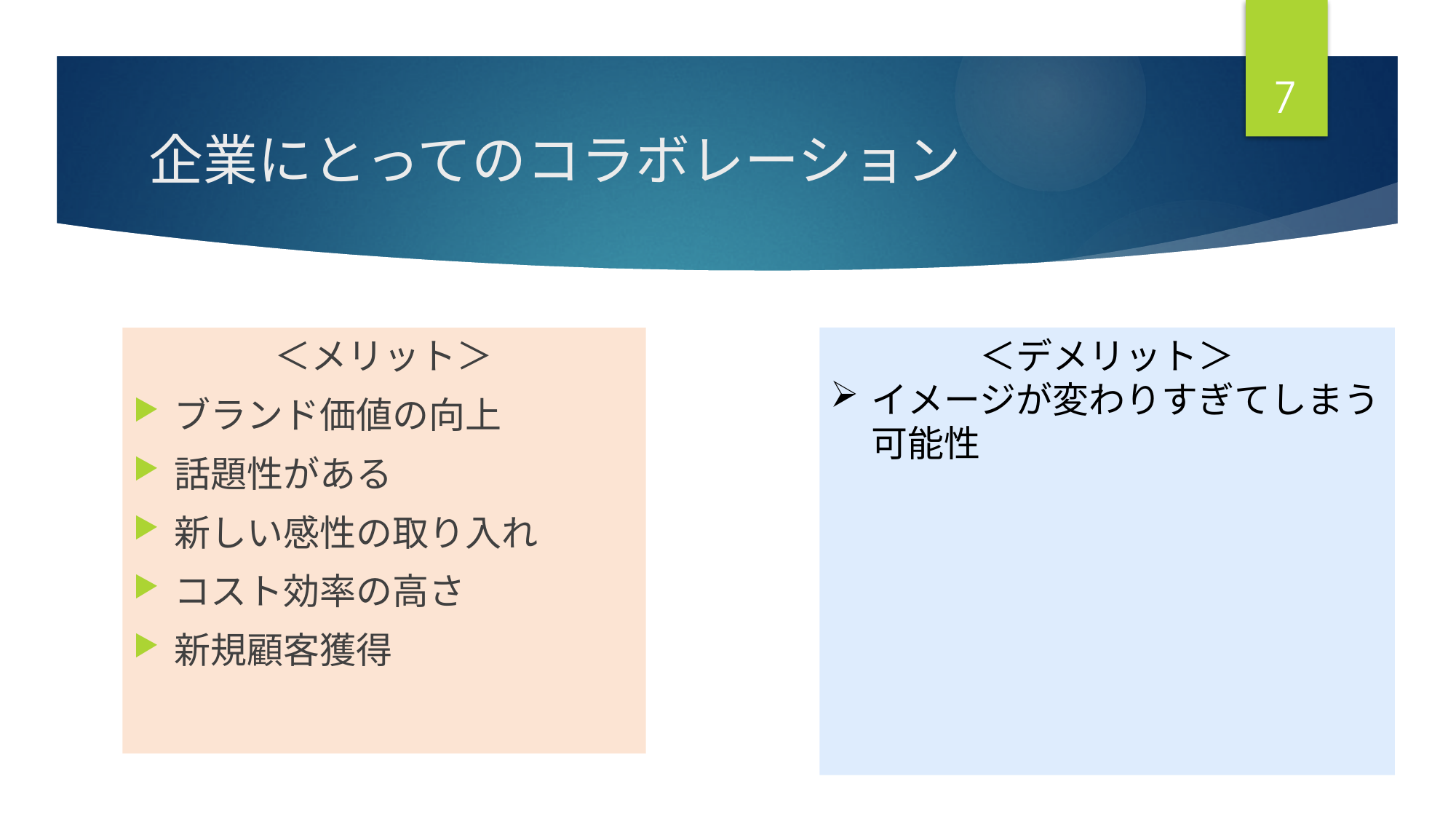

7
# 企業にとってのコラボレーション
＜メリット＞
ブランド価値の向上
話題性がある
新しい感性の取り入れ
コスト効率の高さ
新規顧客獲得
＜デメリット＞
イメージが変わりすぎてしまう可能性